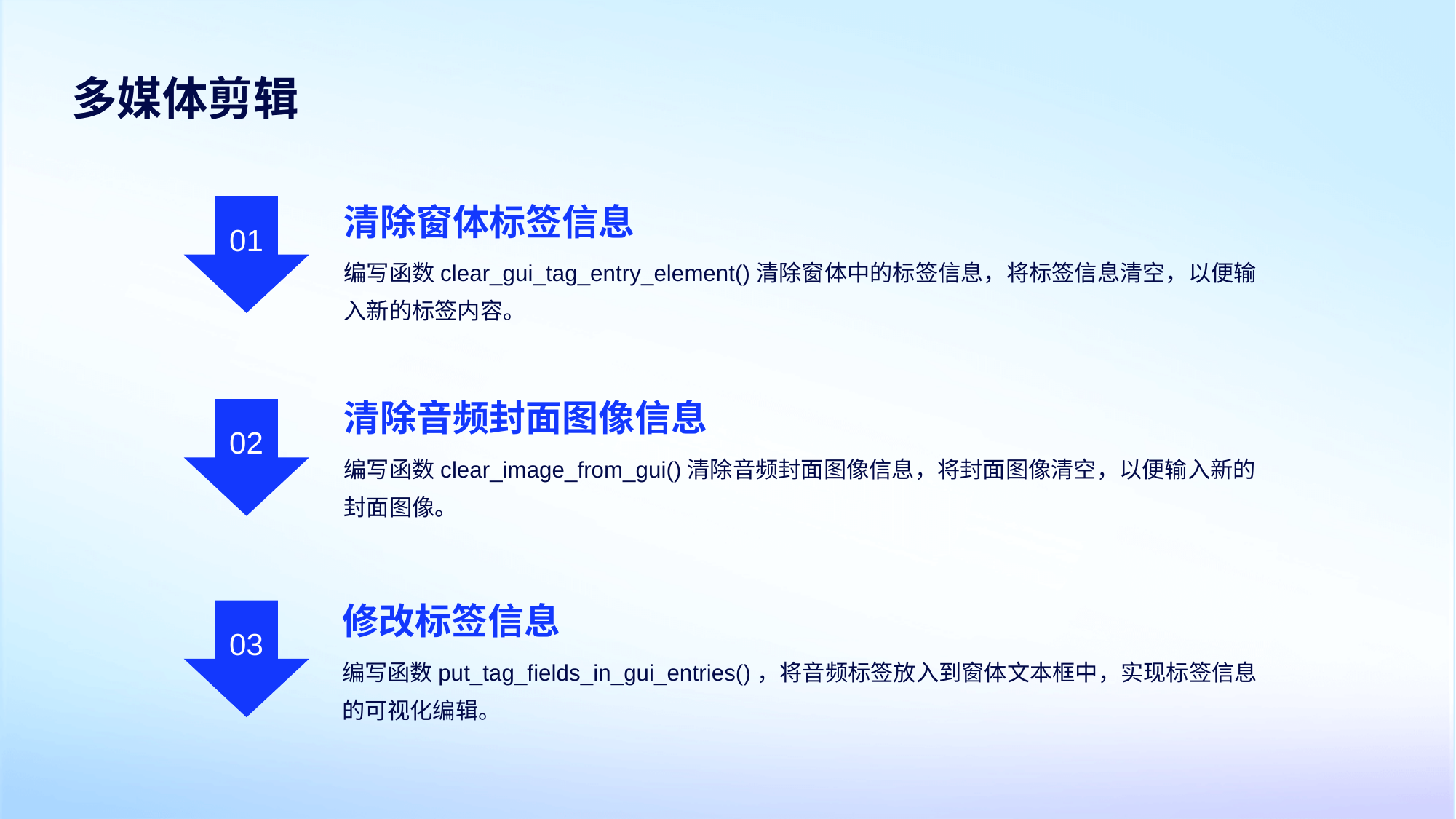

多媒体剪辑
清除窗体标签信息

01

编写函数clear_gui_tag_entry_element()清除窗体中的标签信息，将标签信息清空，以便输入新的标签内容。
清除音频封面图像信息

02

编写函数clear_image_from_gui()清除音频封面图像信息，将封面图像清空，以便输入新的封面图像。
修改标签信息

03

编写函数put_tag_fields_in_gui_entries()，将音频标签放入到窗体文本框中，实现标签信息的可视化编辑。